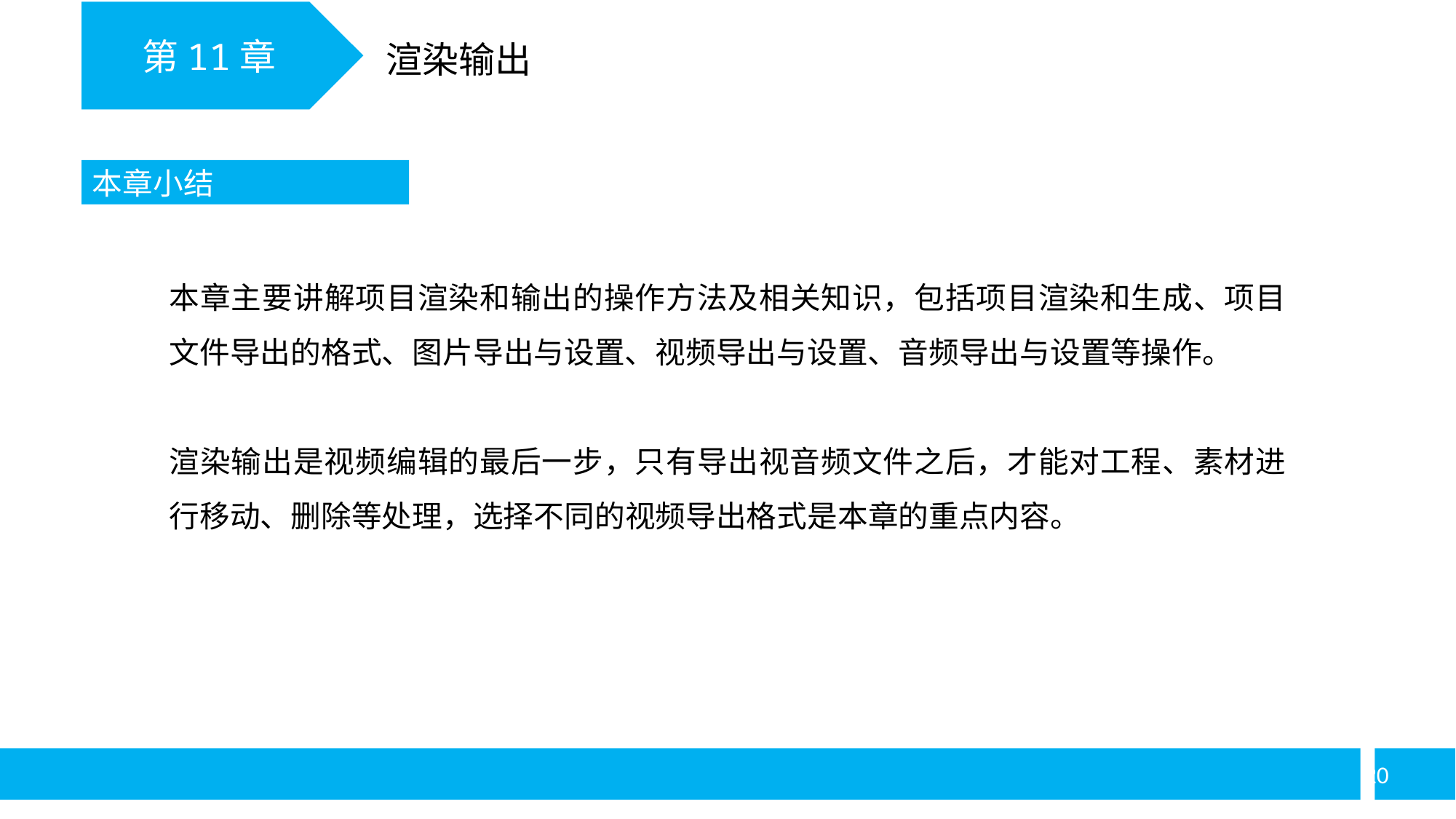

第11章
渲染输出
本章小结
本章主要讲解项目渲染和输出的操作方法及相关知识，包括项目渲染和生成、项目文件导出的格式、图片导出与设置、视频导出与设置、音频导出与设置等操作。

渲染输出是视频编辑的最后一步，只有导出视音频文件之后，才能对工程、素材进行移动、删除等处理，选择不同的视频导出格式是本章的重点内容。